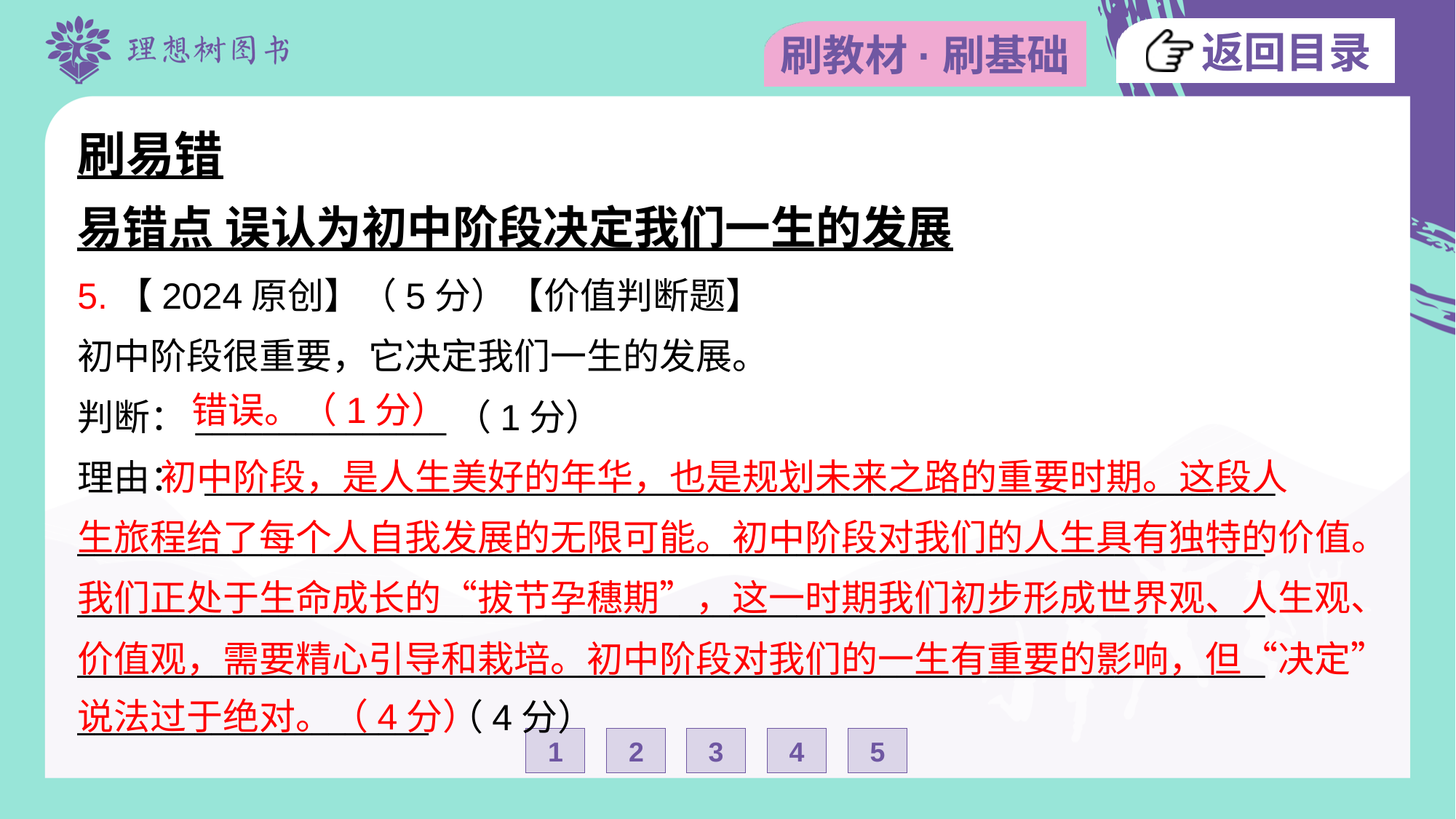

刷易错
易错点 误认为初中阶段决定我们一生的发展
5.【2024原创】（5分）【价值判断题】
初中阶段很重要，它决定我们一生的发展。
判断：_______________（1分）
理由： ________________________________________________________________
_______________________________________________________________________
_______________________________________________________________________
_______________________________________________________________________
_____________________ （4分）
错误。（1分）
        初中阶段，是人生美好的年华，也是规划未来之路的重要时期。这段人
生旅程给了每个人自我发展的无限可能。初中阶段对我们的人生具有独特的价值。
我们正处于生命成长的“拔节孕穗期”，这一时期我们初步形成世界观、人生观、
价值观，需要精心引导和栽培。初中阶段对我们的一生有重要的影响，但“决定”
说法过于绝对。（4分）